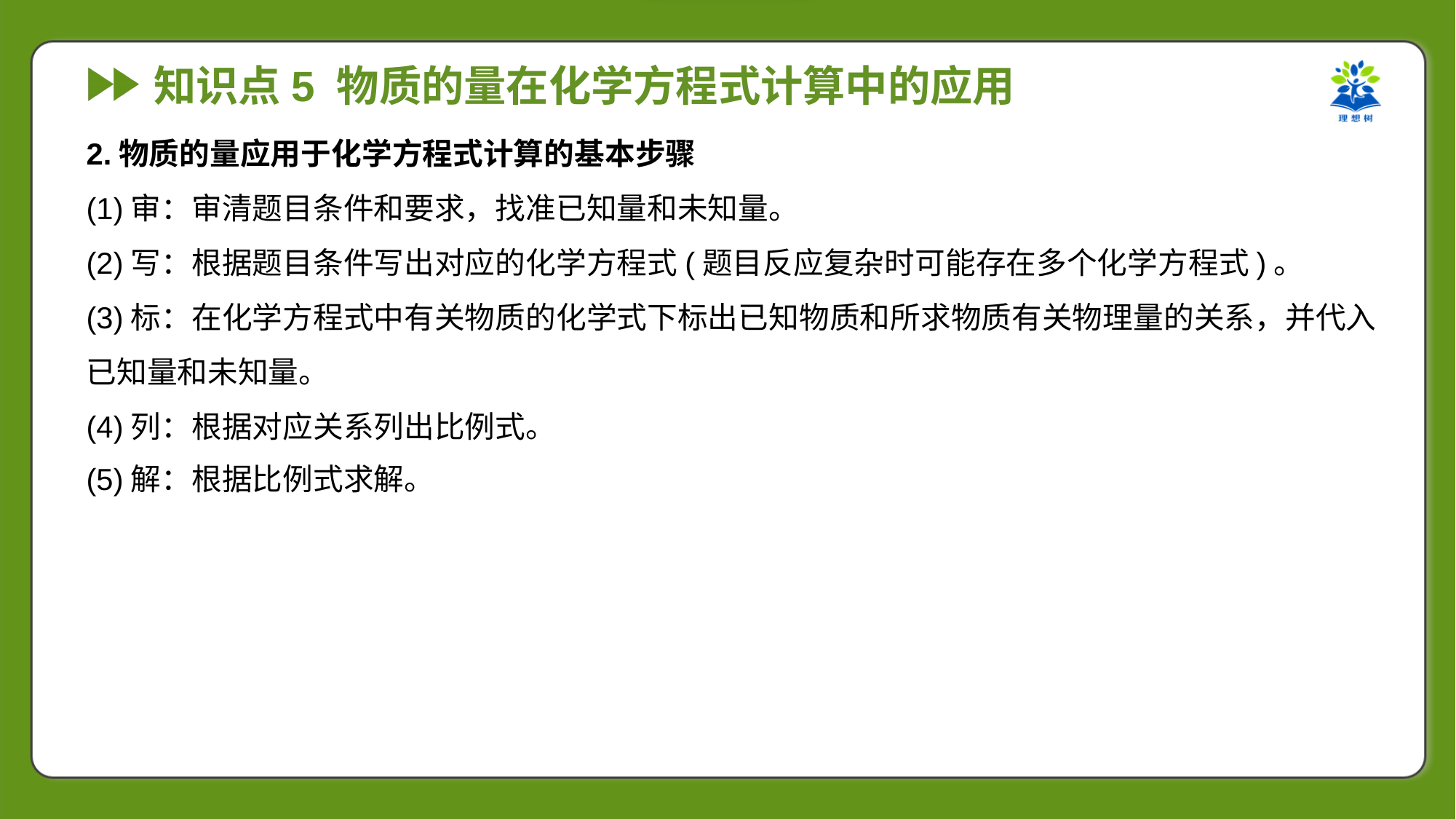

2.物质的量应用于化学方程式计算的基本步骤
(1)审：审清题目条件和要求，找准已知量和未知量。
(2)写：根据题目条件写出对应的化学方程式(题目反应复杂时可能存在多个化学方程式)。
(3)标：在化学方程式中有关物质的化学式下标出已知物质和所求物质有关物理量的关系，并代入
已知量和未知量。
(4)列：根据对应关系列出比例式。
(5)解：根据比例式求解。